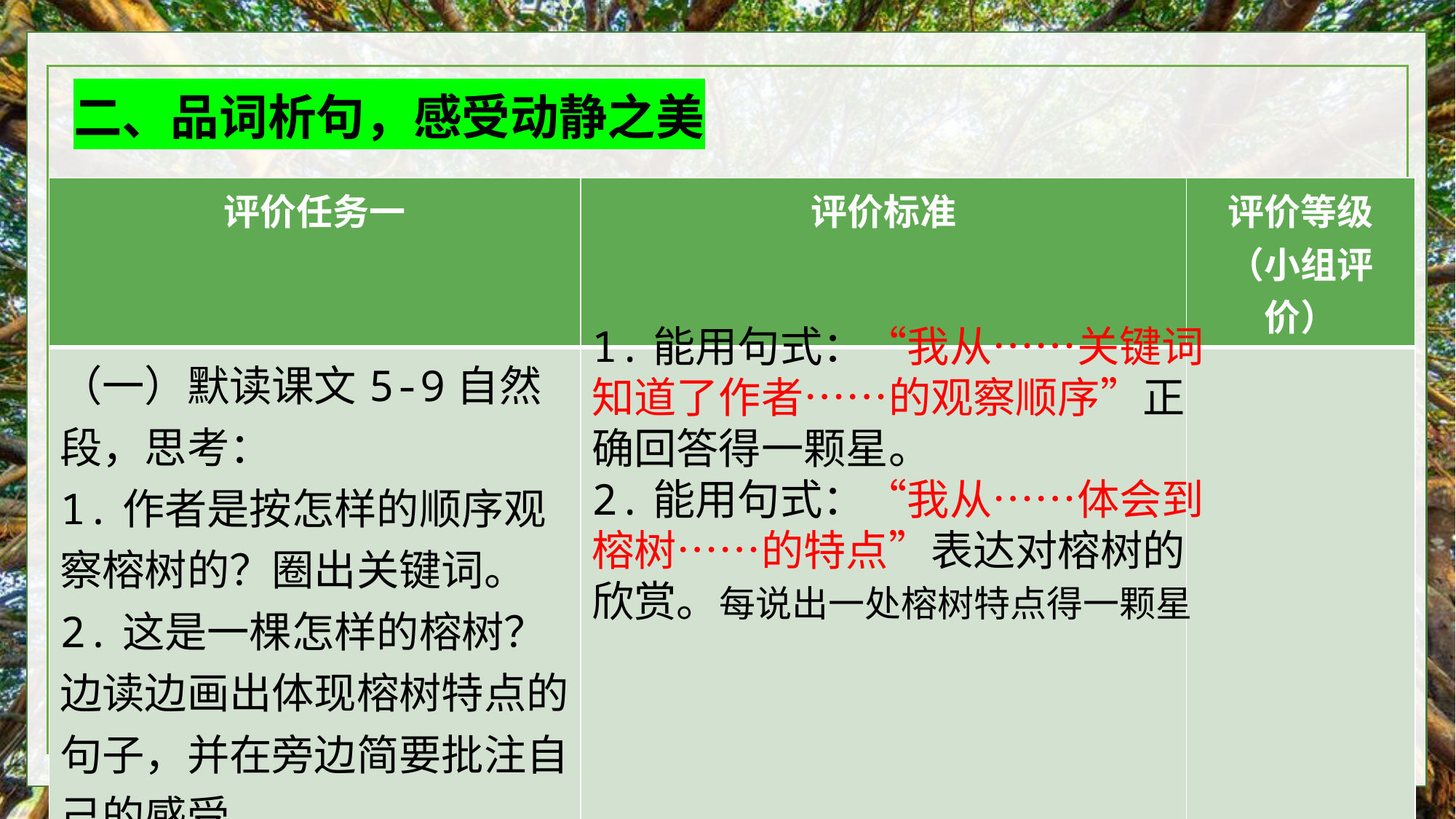

二、品词析句，感受动静之美
| 评价任务一 | 评价标准 | 评价等级（小组评价） |
| --- | --- | --- |
| （一）默读课文5-9自然段，思考： 1.作者是按怎样的顺序观察榕树的？圈出关键词。 2.这是一棵怎样的榕树？边读边画出体现榕树特点的句子，并在旁边简要批注自己的感受。 |  |  |
1.能用句式：“我从……关键词知道了作者……的观察顺序”正确回答得一颗星。
2.能用句式：“我从……体会到榕树……的特点”表达对榕树的欣赏。每说出一处榕树特点得一颗星